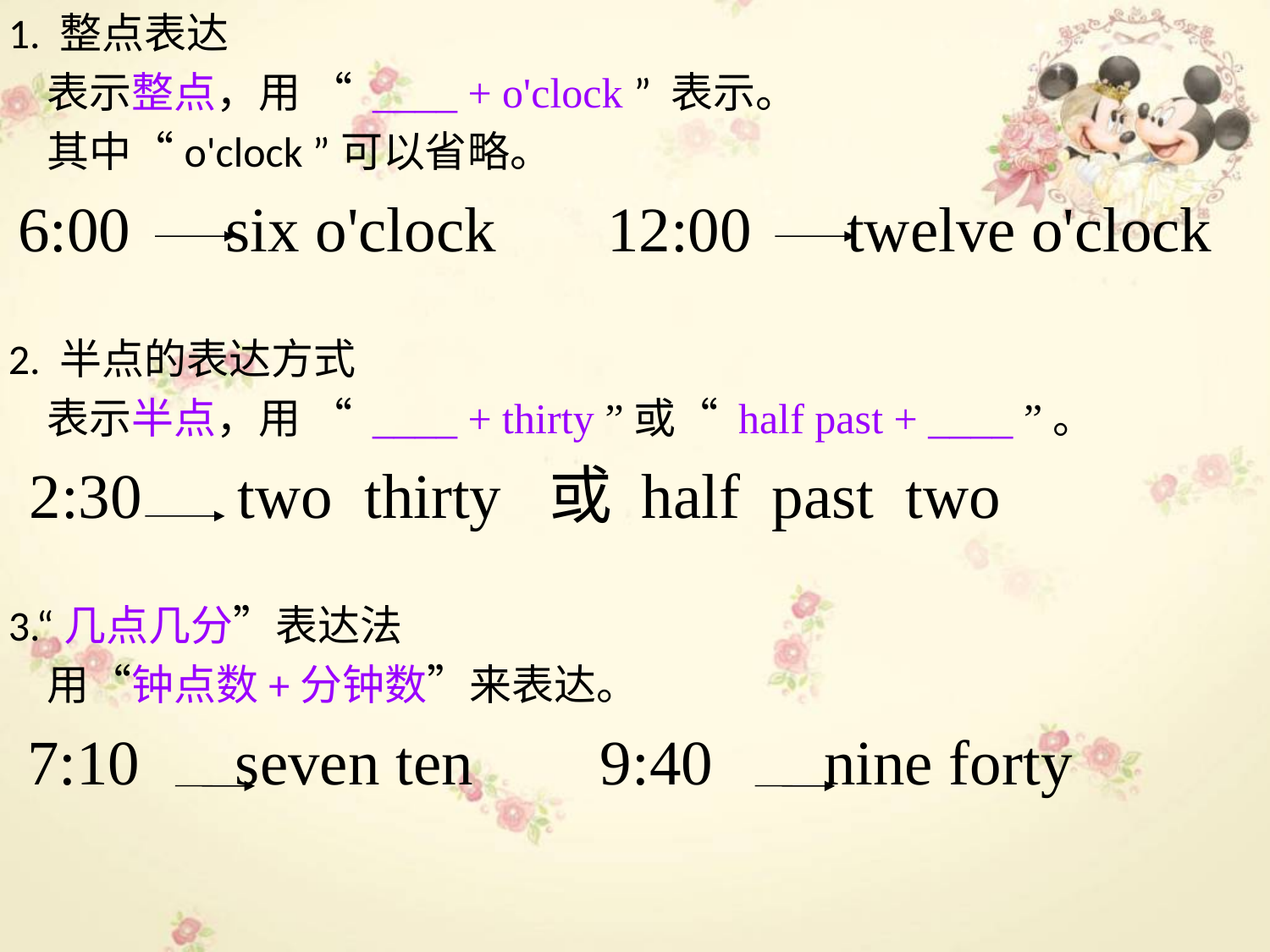

1. 整点表达
   表示整点，用 “ ____ + o'clock ” 表示。
   其中“o'clock ”可以省略。
 6:00      six o'clock       12:00      twelve o'clock

2. 半点的表达方式
   表示半点，用 “ ____ + thirty ”或“ half past + ____ ”。
  2:30      two  thirty  或 half  past  two

3.“几点几分”表达法
   用“钟点数+分钟数”来表达。
  7:10      seven ten        9:40       nine forty